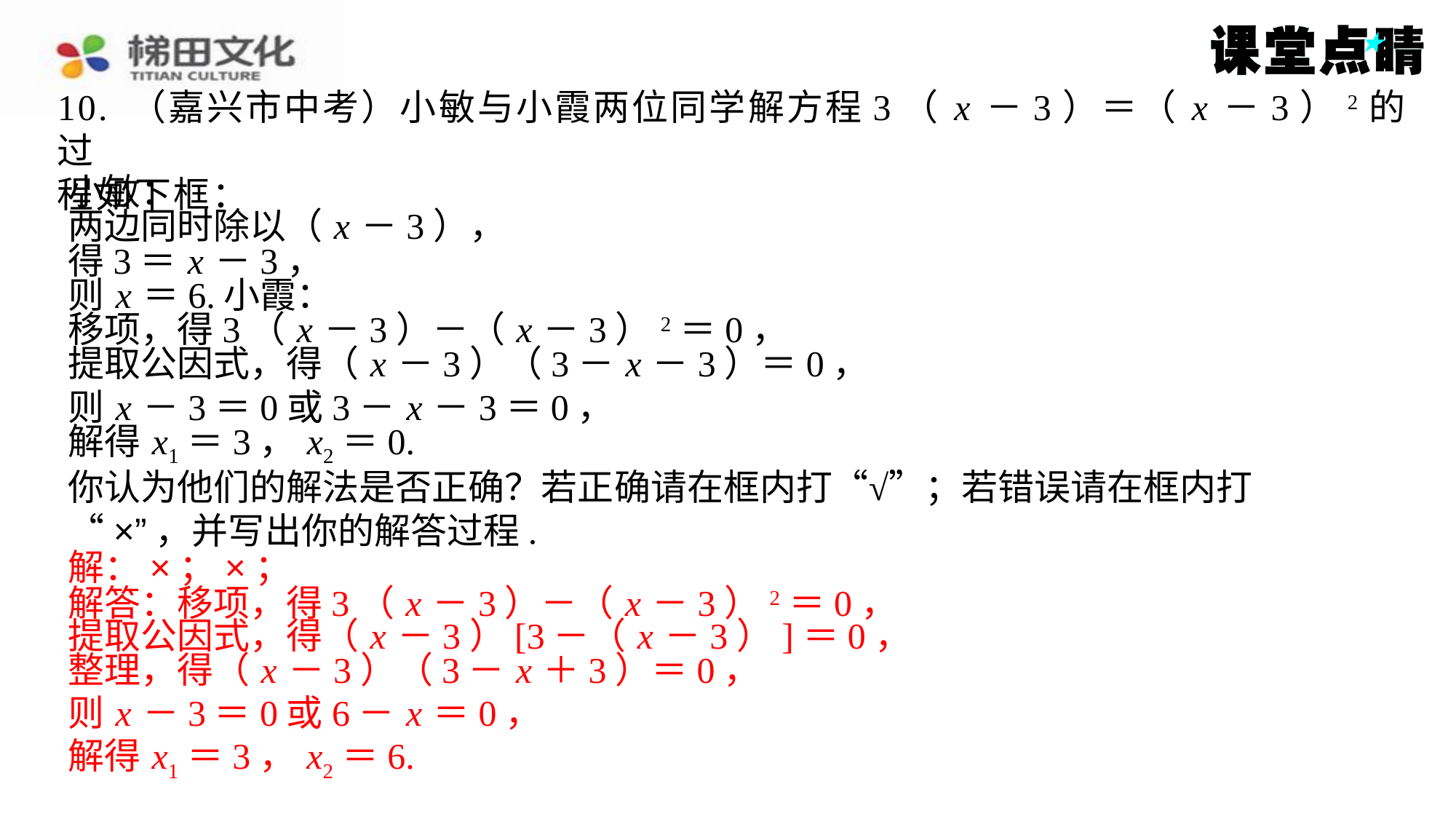

10. （嘉兴市中考）小敏与小霞两位同学解方程3（ x －3）＝（ x －3）2的过
程如下框：
小敏：
两边同时除以（ x －3），
得3＝ x －3，
则 x ＝6.小霞：
移项，得3（ x －3）－（ x －3）2＝0，
提取公因式，得（ x －3）（3－ x －3）＝0，
则 x －3＝0或3－ x －3＝0，
解得 x1＝3， x2＝0.
你认为他们的解法是否正确？若正确请在框内打“√”；若错误请在框内打
“×”，并写出你的解答过程.
解：×；×；
解：×；×；
解答：移项，得3（ x －3）－（ x －3）2＝0，
提取公因式，得（ x －3）[3－（ x －3）]＝0，
整理，得（ x －3）（3－ x ＋3）＝0，
则 x －3＝0或6－ x ＝0，
解得 x1＝3， x2＝6.
解得 x1＝3， x2＝6.